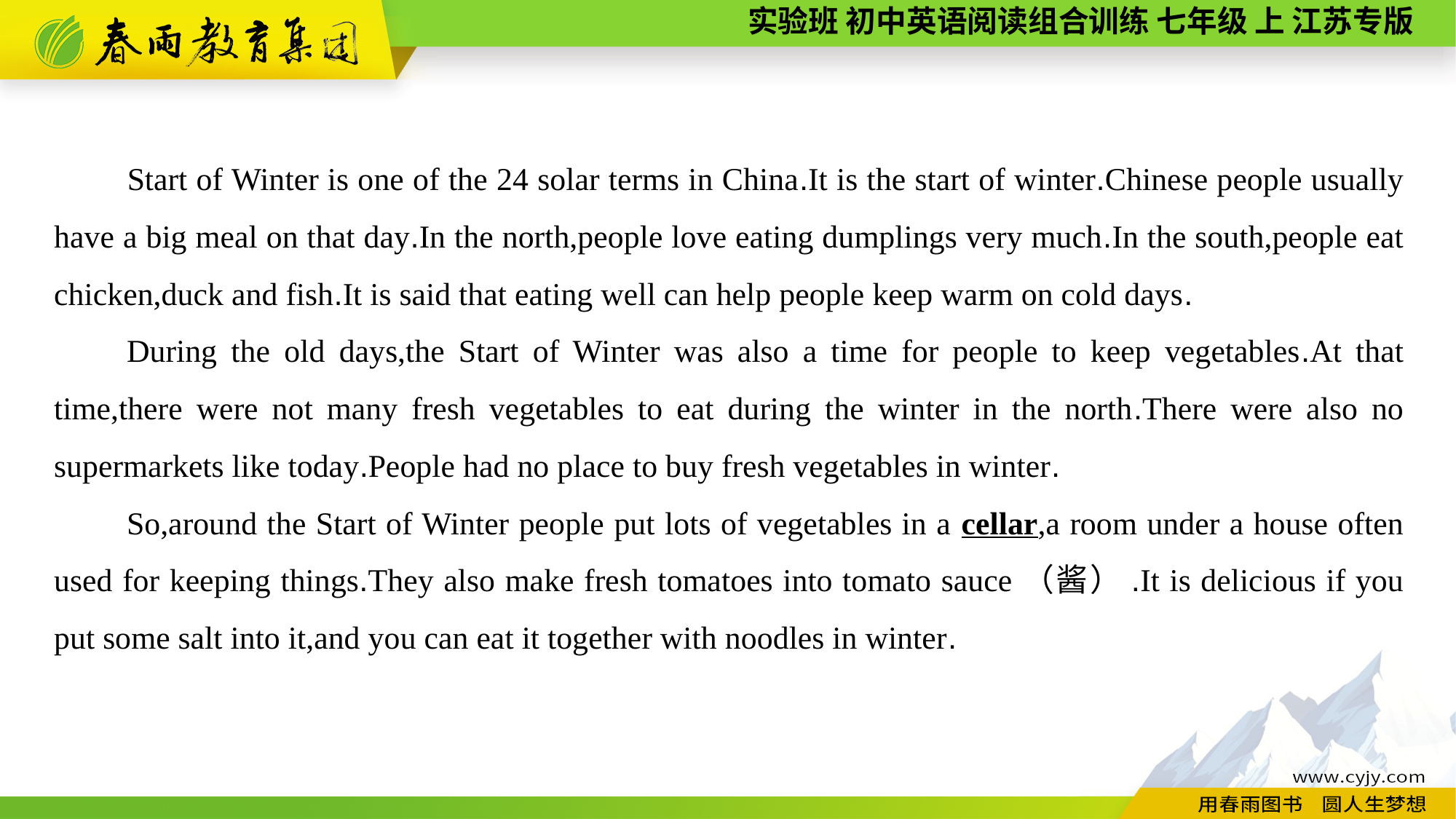

Start of Winter is one of the 24 solar terms in China.It is the start of winter.Chinese people usually have a big meal on that day.In the north,people love eating dumplings very much.In the south,people eat chicken,duck and fish.It is said that eating well can help people keep warm on cold days.
During the old days,the Start of Winter was also a time for people to keep vegetables.At that time,there were not many fresh vegetables to eat during the winter in the north.There were also no supermarkets like today.People had no place to buy fresh vegetables in winter.
So,around the Start of Winter people put lots of vegetables in a cellar,a room under a house often used for keeping things.They also make fresh tomatoes into tomato sauce（酱）.It is delicious if you put some salt into it,and you can eat it together with noodles in winter.